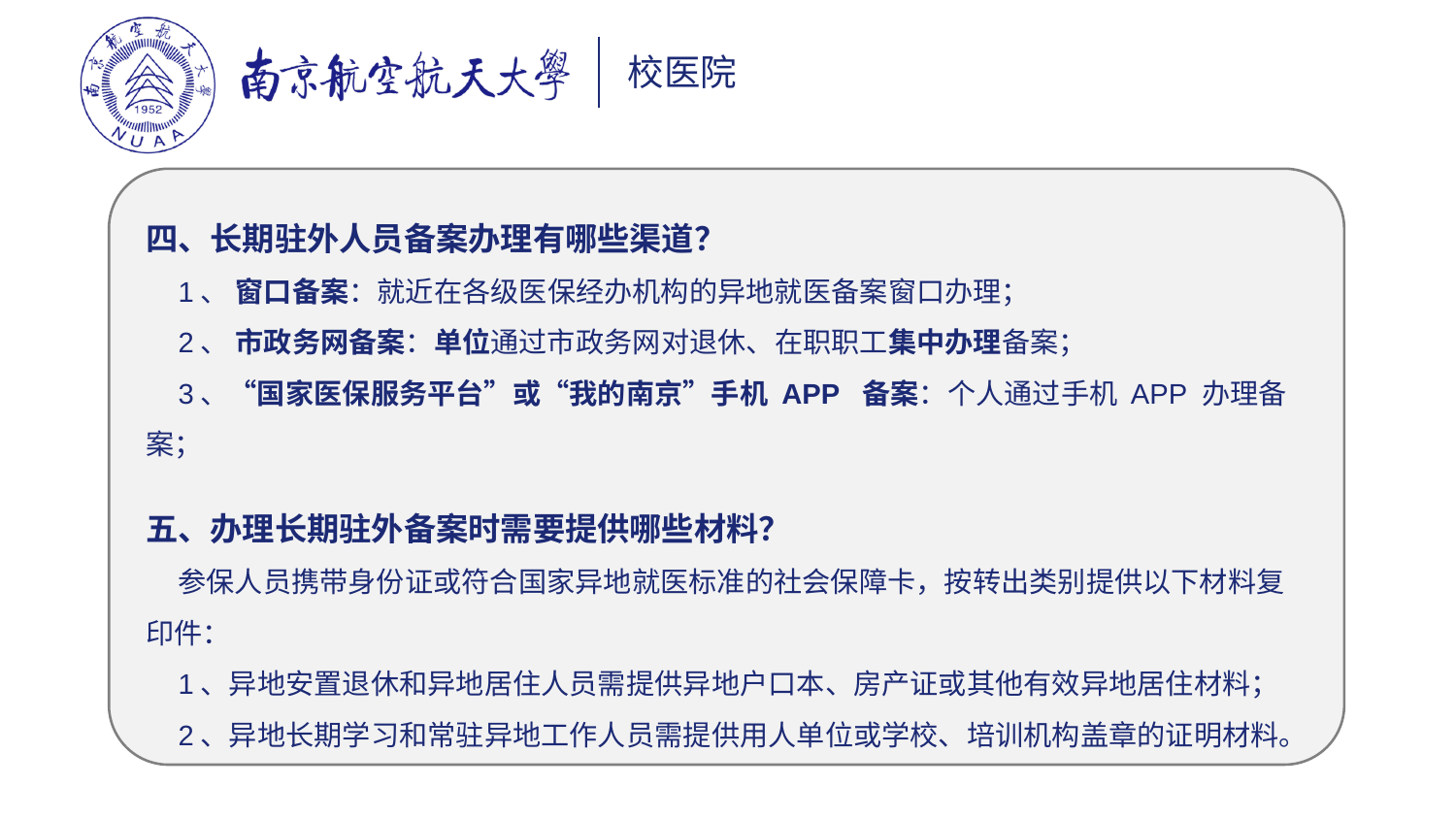

四、长期驻外人员备案办理有哪些渠道？
    1、 窗口备案：就近在各级医保经办机构的异地就医备案窗口办理；
    2、 市政务网备案：单位通过市政务网对退休、在职职工集中办理备案；
    3、“国家医保服务平台”或“我的南京”手机 APP  备案：个人通过手机 APP 办理备案；

五、办理长期驻外备案时需要提供哪些材料？
    参保人员携带身份证或符合国家异地就医标准的社会保障卡，按转出类别提供以下材料复印件：
    1、异地安置退休和异地居住人员需提供异地户口本、房产证或其他有效异地居住材料；
    2、异地长期学习和常驻异地工作人员需提供用人单位或学校、培训机构盖章的证明材料。